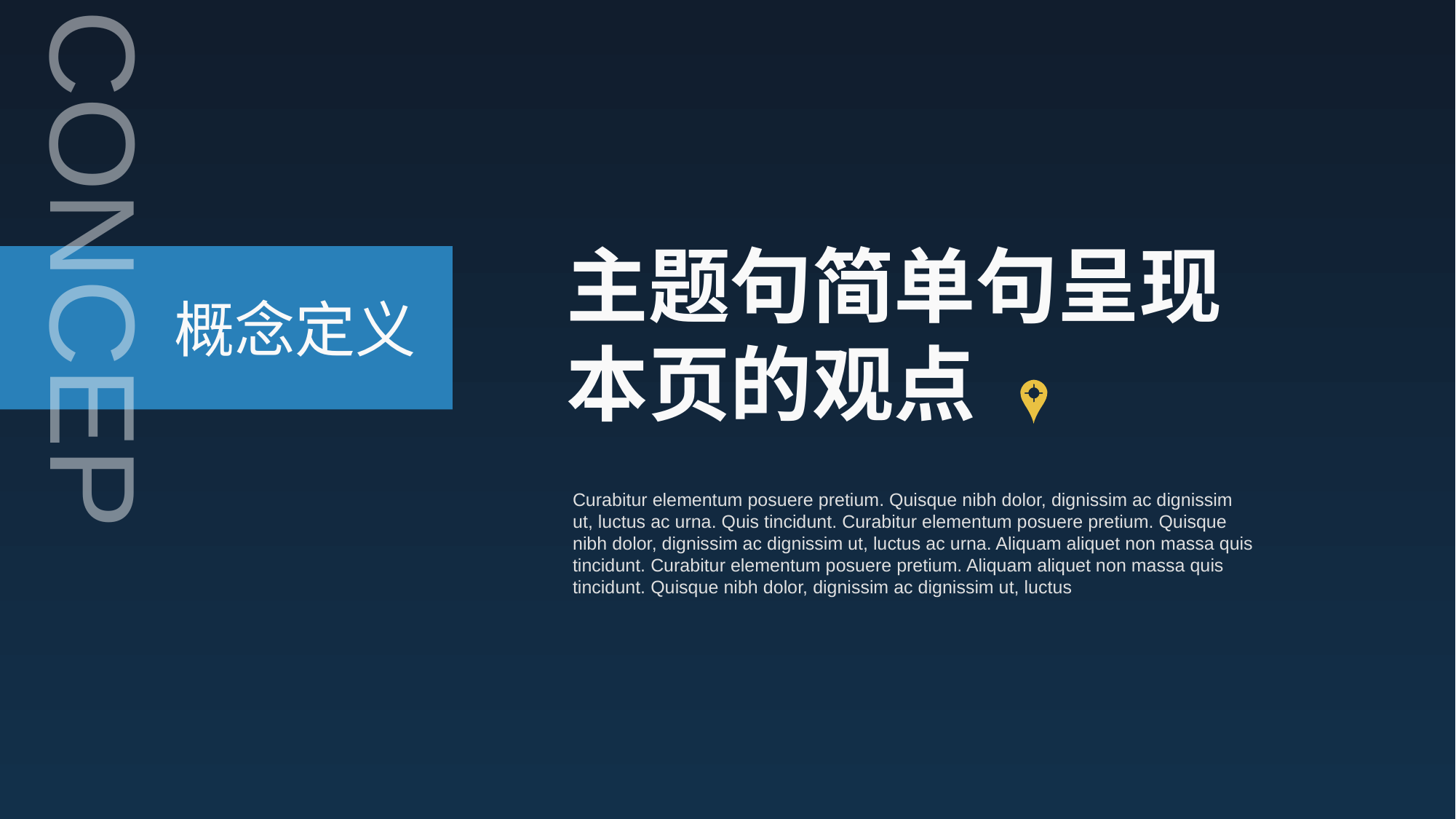

CONCEPT
主题句简单句呈现本页的观点

概念定义

Curabitur elementum posuere pretium. Quisque nibh dolor, dignissim ac dignissim ut, luctus ac urna. Quis tincidunt. Curabitur elementum posuere pretium. Quisque nibh dolor, dignissim ac dignissim ut, luctus ac urna. Aliquam aliquet non massa quis tincidunt. Curabitur elementum posuere pretium. Aliquam aliquet non massa quis tincidunt. Quisque nibh dolor, dignissim ac dignissim ut, luctus